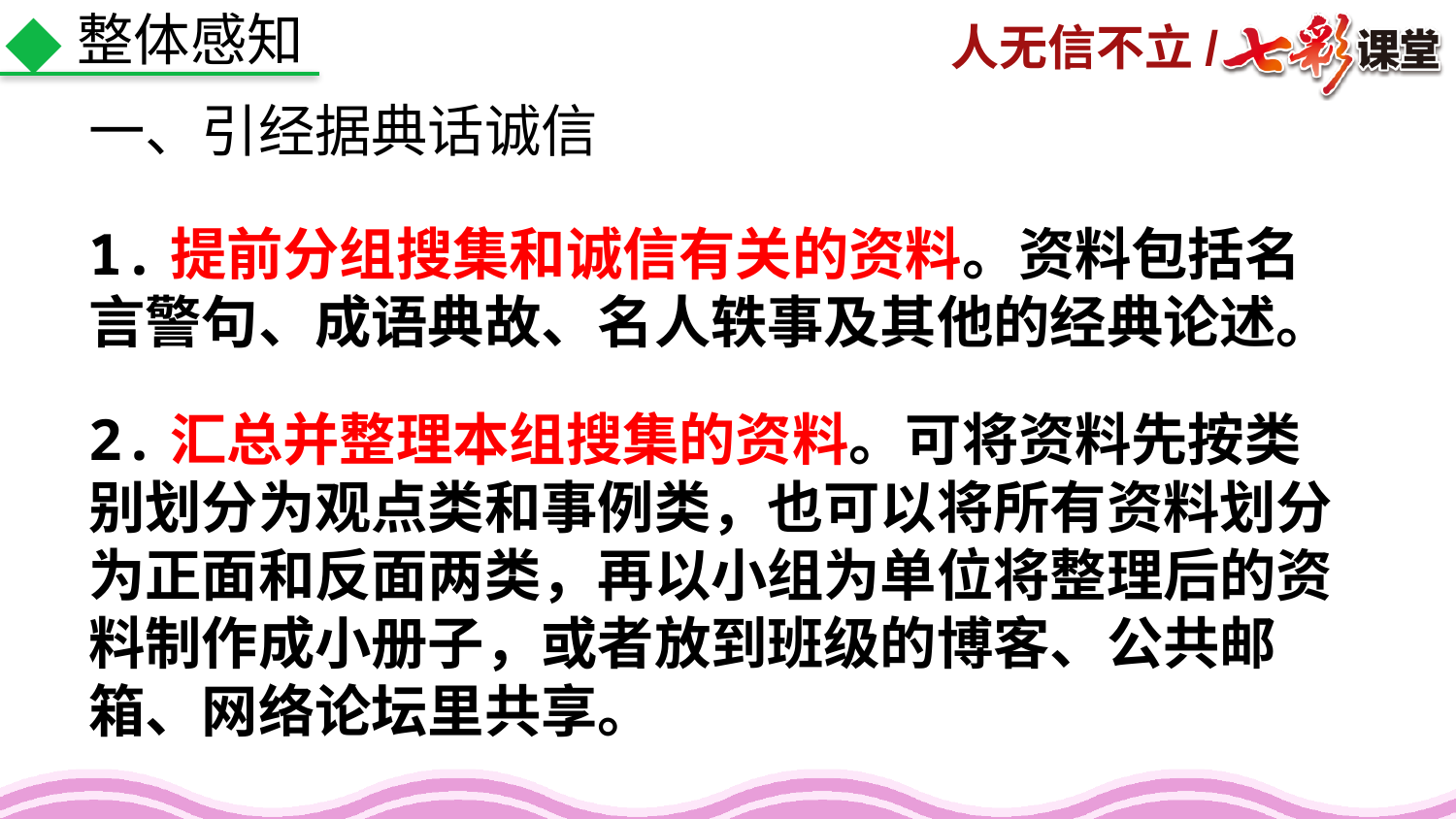

整体感知

一、引经据典话诚信
1.提前分组搜集和诚信有关的资料。资料包括名言警句、成语典故、名人轶事及其他的经典论述。
2.汇总并整理本组搜集的资料。可将资料先按类别划分为观点类和事例类，也可以将所有资料划分为正面和反面两类，再以小组为单位将整理后的资料制作成小册子，或者放到班级的博客、公共邮箱、网络论坛里共享。